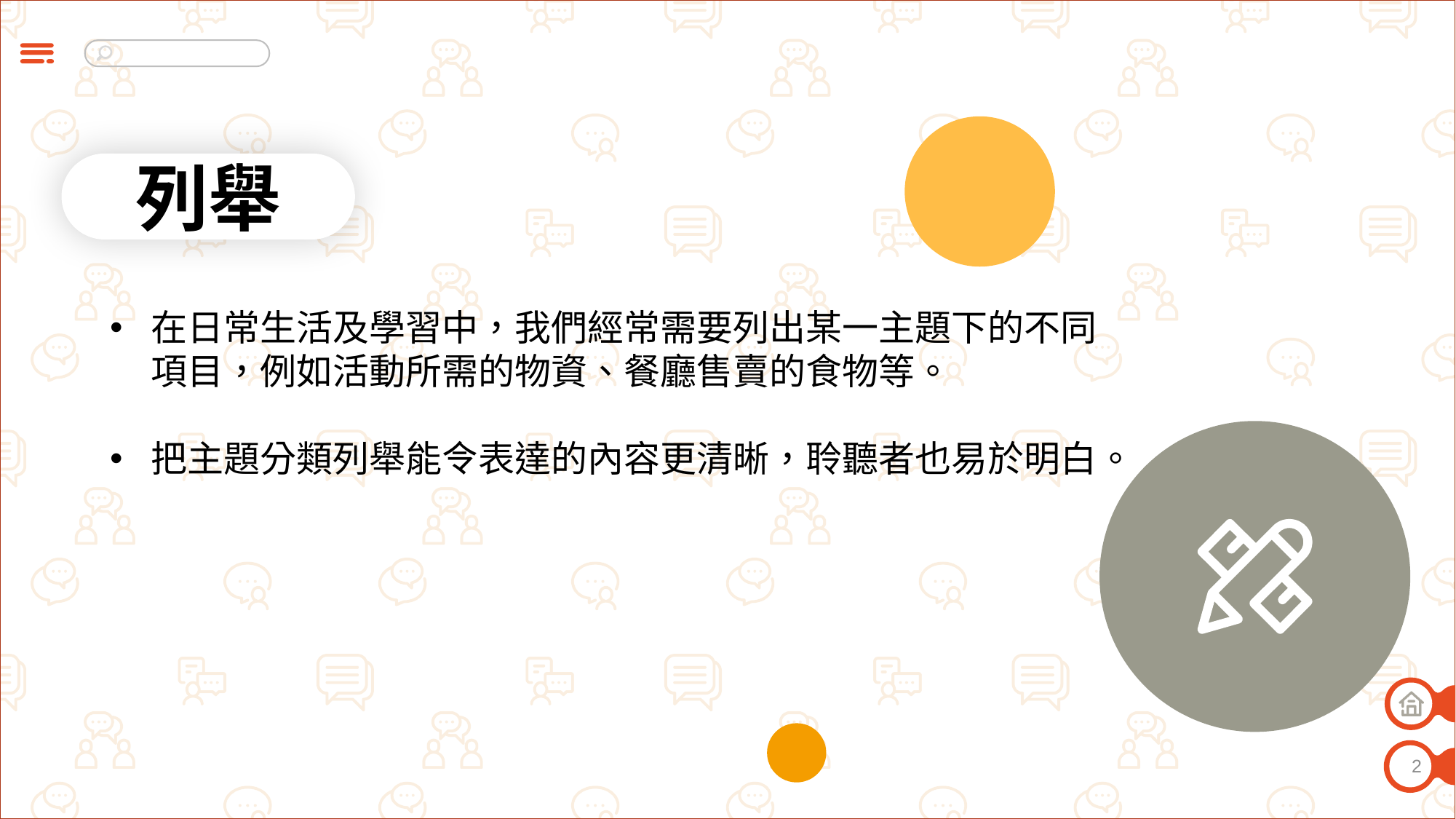

列舉
在日常生活及學習中，我們經常需要列出某一主題下的不同項目，例如活動所需的物資、餐廳售賣的食物等。

把主題分類列舉能令表達的內容更清晰，聆聽者也易於明白。

2